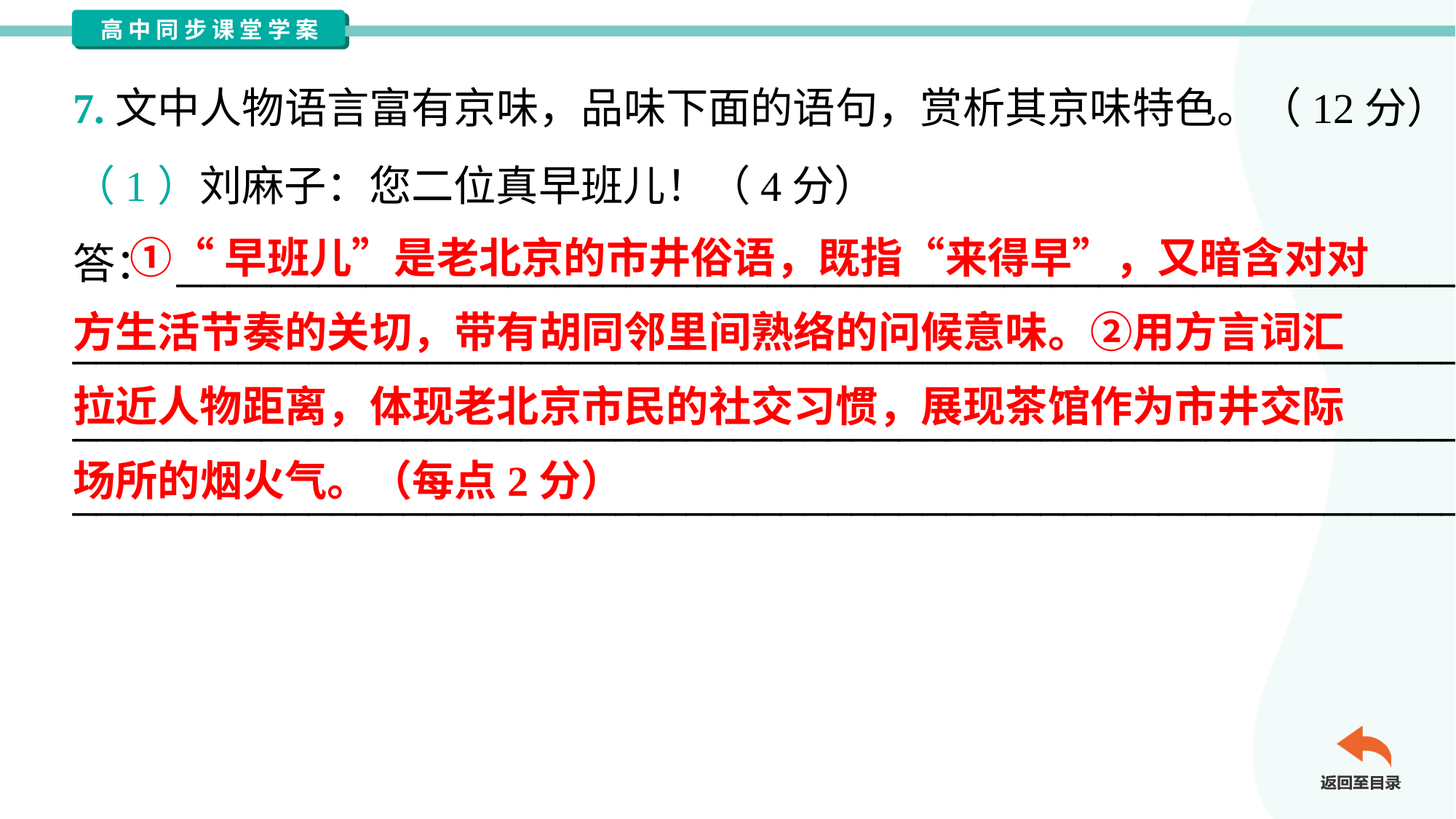

7.文中人物语言富有京味，品味下面的语句，赏析其京味特色。（12分）
（1）刘麻子：您二位真早班儿！（4分）
答： ________________________________________________________
_____________________________________________________________
_____________________________________________________________
_____________________________________________________________
      ①“早班儿”是老北京的市井俗语，既指“来得早”，又暗含对对
方生活节奏的关切，带有胡同邻里间熟络的问候意味。②用方言词汇
拉近人物距离，体现老北京市民的社交习惯，展现茶馆作为市井交际
场所的烟火气。（每点2分）